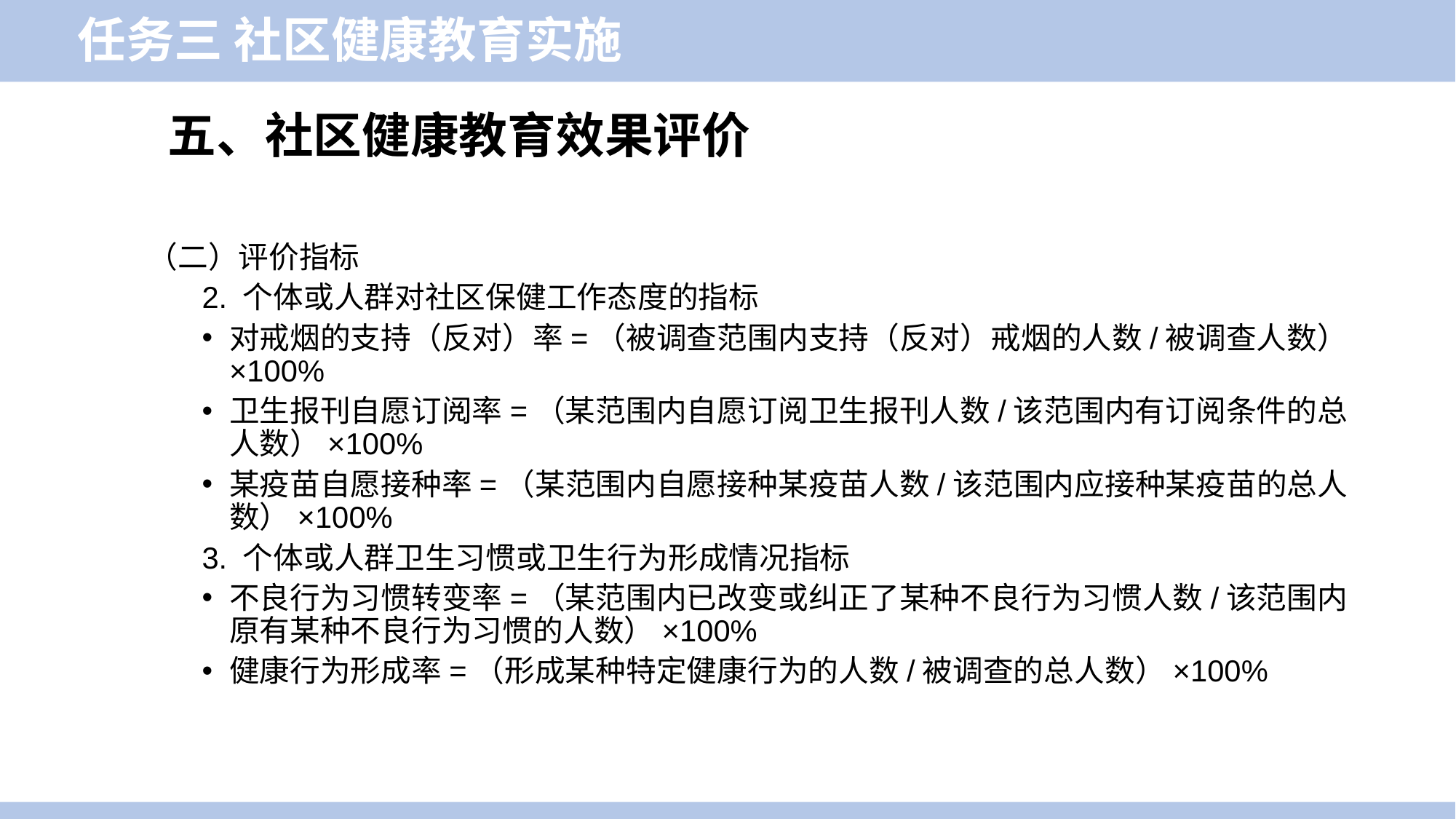

任务三 社区健康教育实施
五、社区健康教育效果评价
（二）评价指标
2. 个体或人群对社区保健工作态度的指标
对戒烟的支持（反对）率=（被调查范围内支持（反对）戒烟的人数/被调查人数）×100%
卫生报刊自愿订阅率=（某范围内自愿订阅卫生报刊人数/该范围内有订阅条件的总人数）×100%
某疫苗自愿接种率=（某范围内自愿接种某疫苗人数/该范围内应接种某疫苗的总人数）×100%
3. 个体或人群卫生习惯或卫生行为形成情况指标
不良行为习惯转变率=（某范围内已改变或纠正了某种不良行为习惯人数/该范围内原有某种不良行为习惯的人数）×100%
健康行为形成率=（形成某种特定健康行为的人数/被调查的总人数）×100%